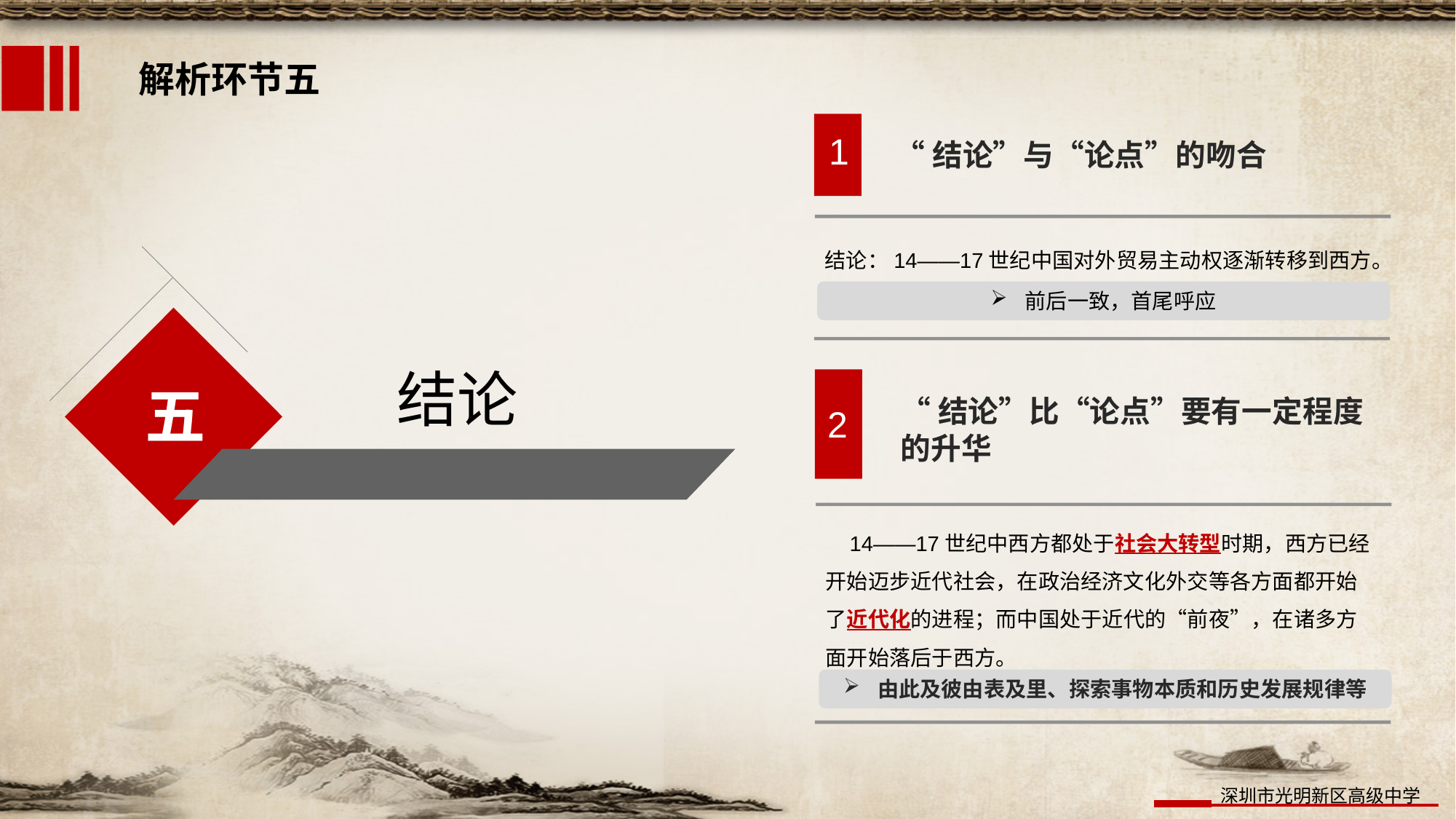

解析环节五

1
“结论”与“论点”的吻合

结论：14——17世纪中国对外贸易主动权逐渐转移到西方。

前后一致，首尾呼应

结论
五

2
“结论”比“论点”要有一定程度的升华

    14——17世纪中西方都处于社会大转型时期，西方已经开始迈步近代社会，在政治经济文化外交等各方面都开始了近代化的进程；而中国处于近代的“前夜”，在诸多方面开始落后于西方。

由此及彼由表及里、探索事物本质和历史发展规律等